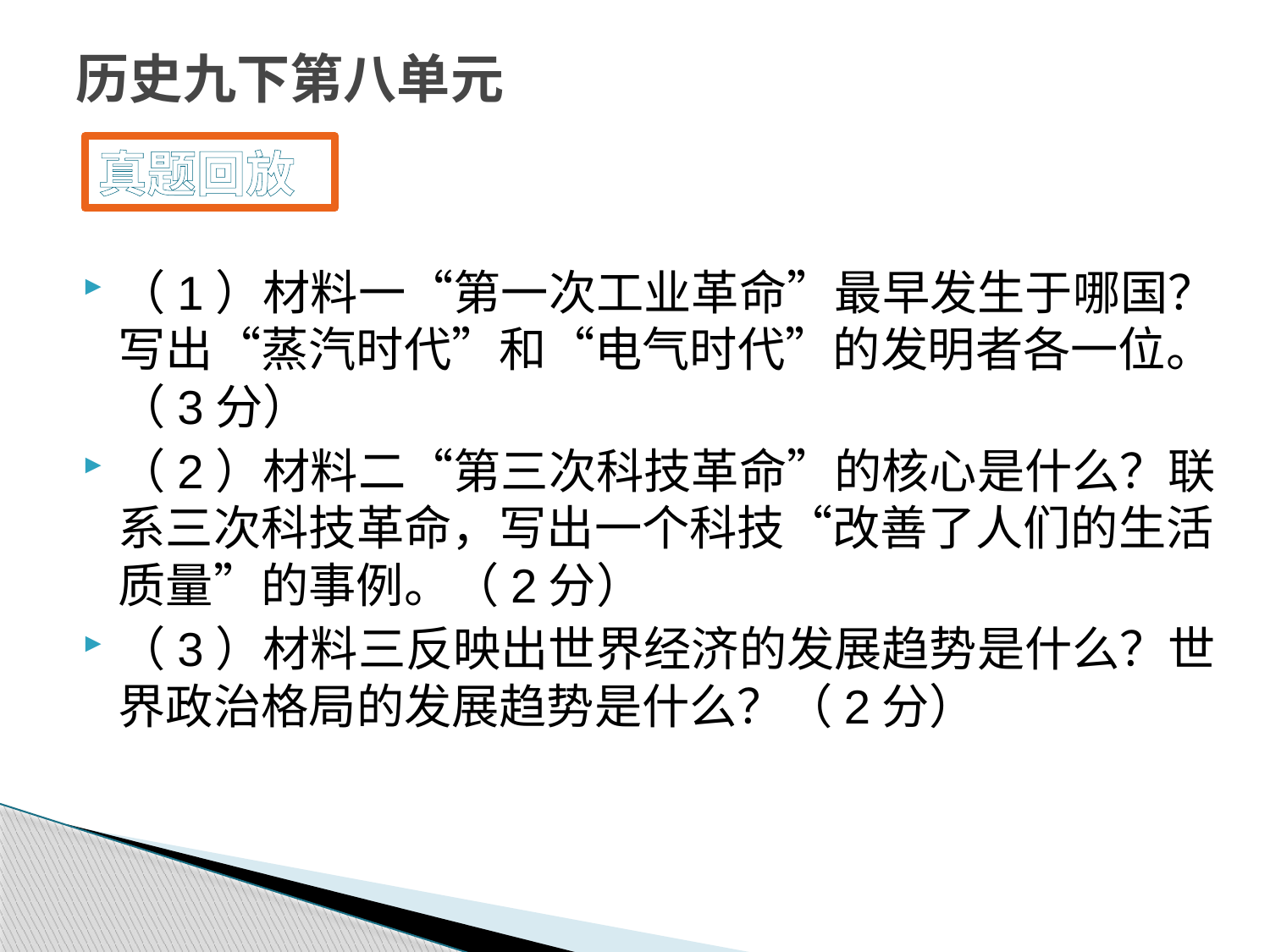

# 历史九下第八单元
真题回放
（1）材料一“第一次工业革命”最早发生于哪国？写出“蒸汽时代”和“电气时代”的发明者各一位。（3分）
（2）材料二“第三次科技革命”的核心是什么？联系三次科技革命，写出一个科技“改善了人们的生活质量”的事例。（2分）
（3）材料三反映出世界经济的发展趋势是什么？世界政治格局的发展趋势是什么？（2分）